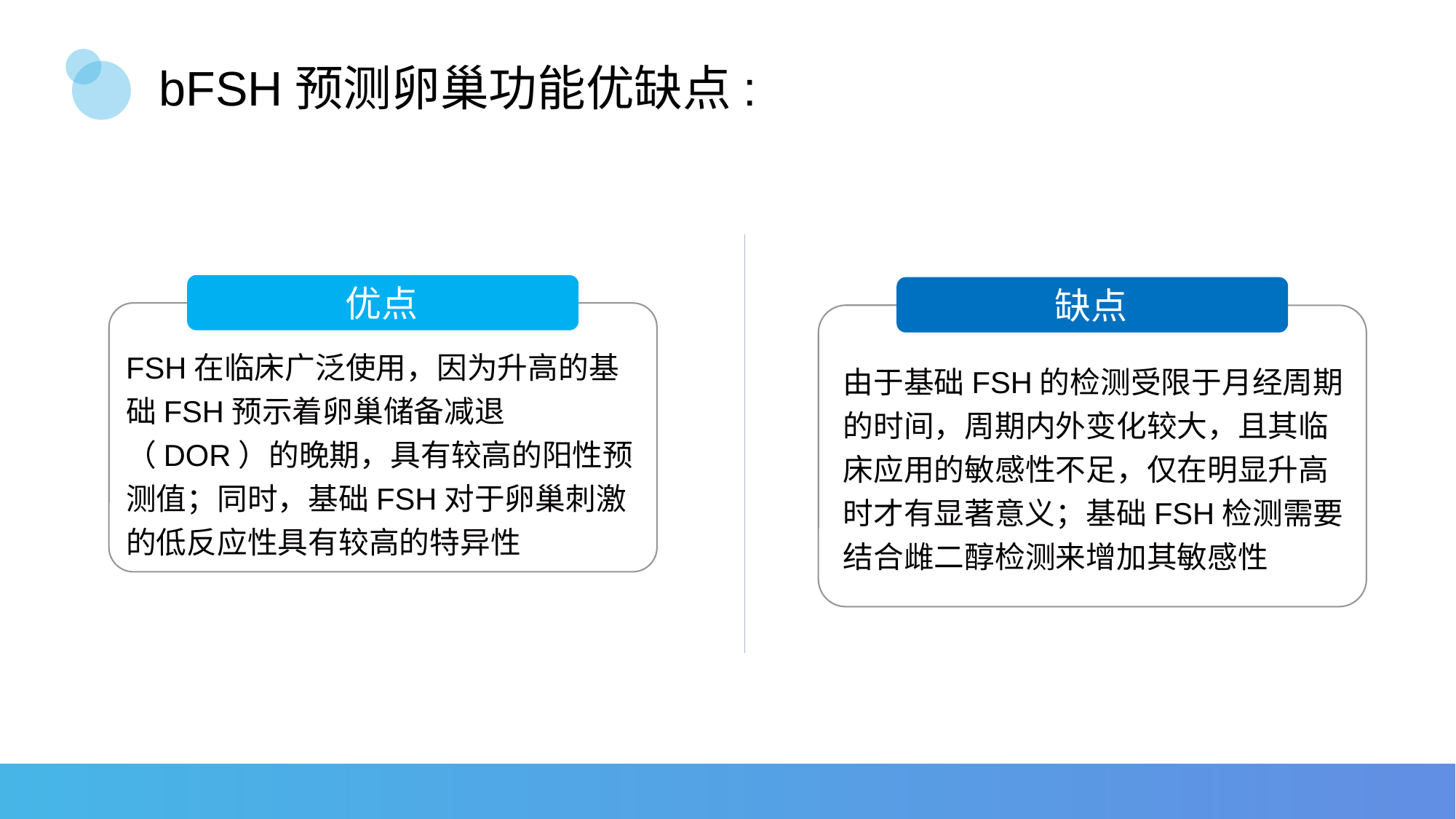

# bFSH预测卵巢功能优缺点:
优点

缺点

FSH在临床广泛使用，因为升高的基础FSH预示着卵巢储备减退（DOR）的晚期，具有较高的阳性预测值；同时，基础FSH对于卵巢刺激的低反应性具有较高的特异性
由于基础FSH的检测受限于月经周期的时间，周期内外变化较大，且其临床应用的敏感性不足，仅在明显升高时才有显著意义；基础FSH检测需要结合雌二醇检测来增加其敏感性